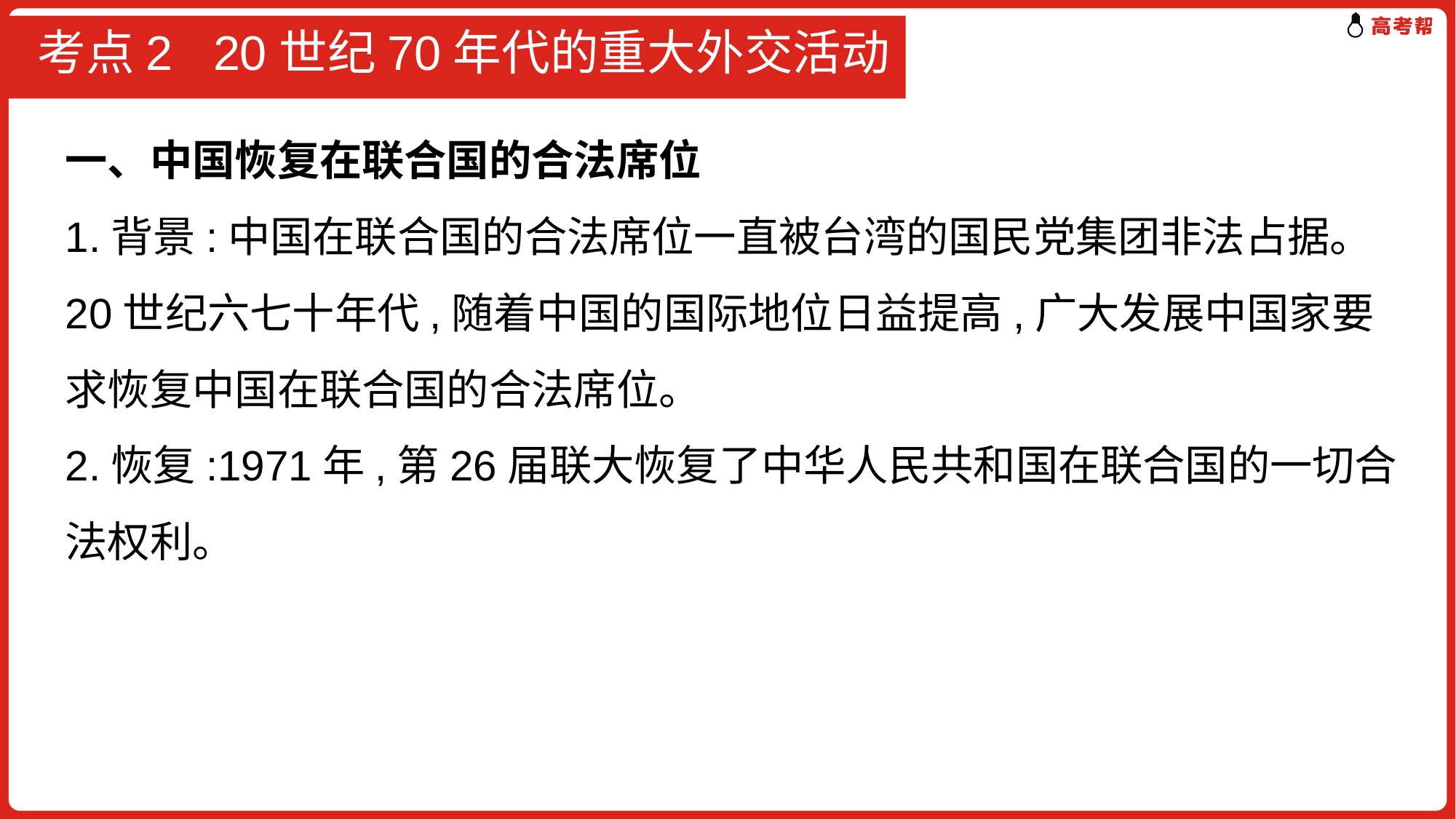

# 考点2   20世纪70年代的重大外交活动
一、中国恢复在联合国的合法席位
1.背景:中国在联合国的合法席位一直被台湾的国民党集团非法占据。20世纪六七十年代,随着中国的国际地位日益提高,广大发展中国家要求恢复中国在联合国的合法席位。
2.恢复:1971年,第26届联大恢复了中华人民共和国在联合国的一切合法权利。